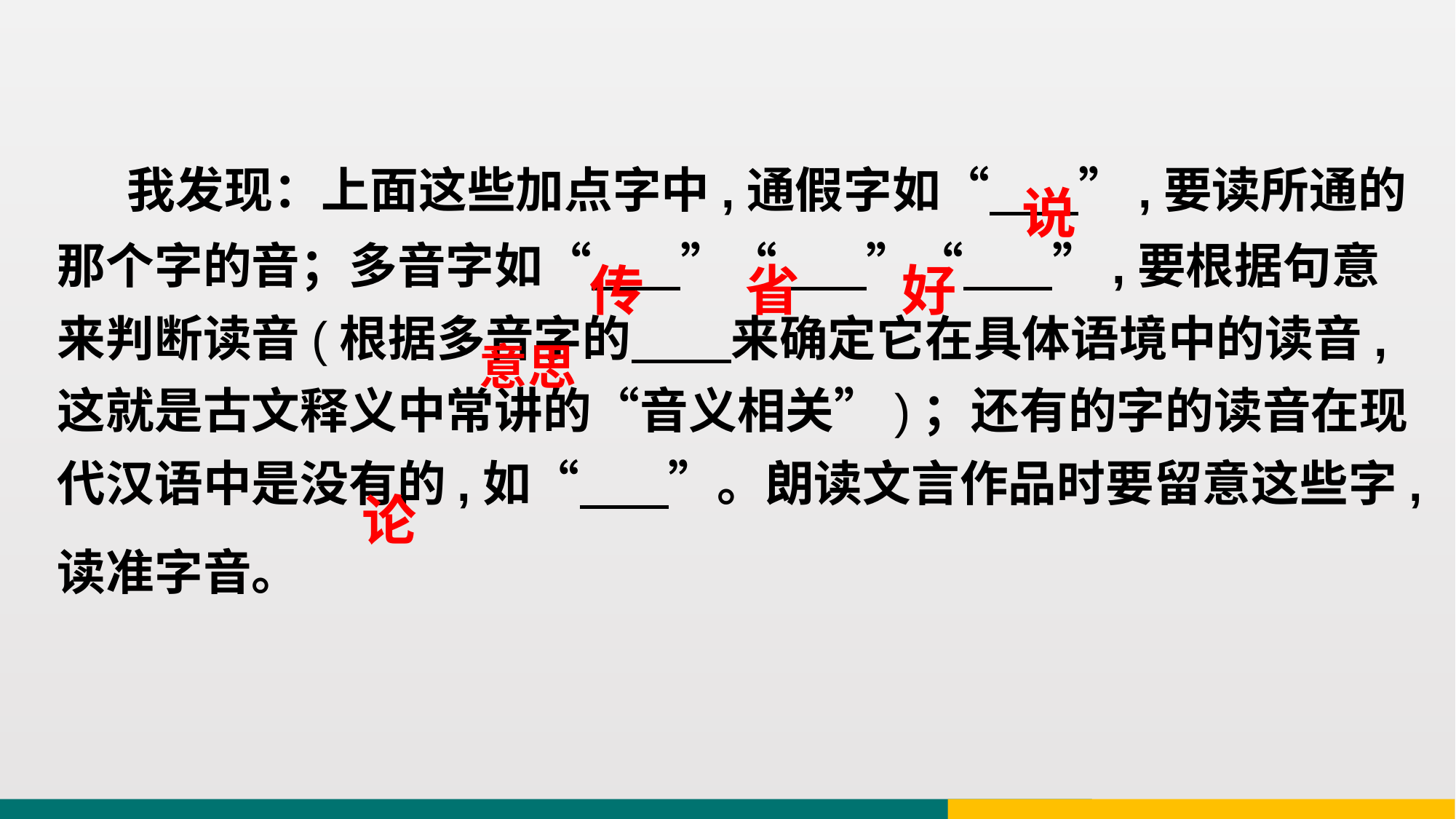

我发现：上面这些加点字中,通假字如“        ”,要读所通的那个字的音；多音字如“        ”“        ”“        ”,要根据句意来判断读音(根据多音字的         来确定它在具体语境中的读音,这就是古文释义中常讲的“音义相关”)；还有的字的读音在现代汉语中是没有的,如“        ”。朗读文言作品时要留意这些字,读准字音。
说
传
省
好
意思
论